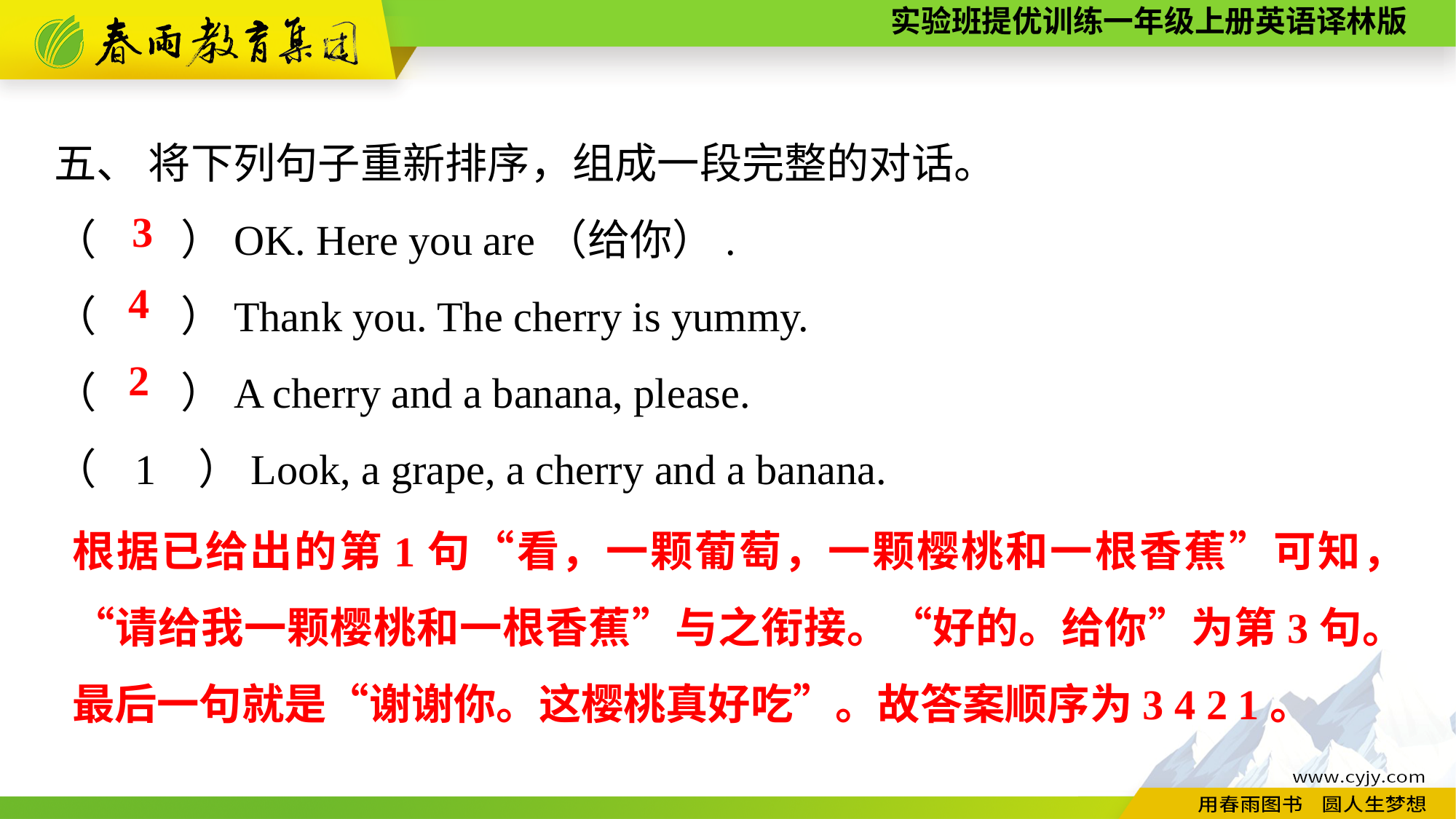

五、 将下列句子重新排序，组成一段完整的对话。
（　　）OK. Here you are（给你）.
（　　）Thank you. The cherry is yummy.
（　　）A cherry and a banana, please.
（   1   ）Look, a grape, a cherry and a banana.
 3
4
2
根据已给出的第1句“看，一颗葡萄，一颗樱桃和一根香蕉”可知，“请给我一颗樱桃和一根香蕉”与之衔接。“好的。给你”为第3句。最后一句就是“谢谢你。这樱桃真好吃”。故答案顺序为3 4 2 1。